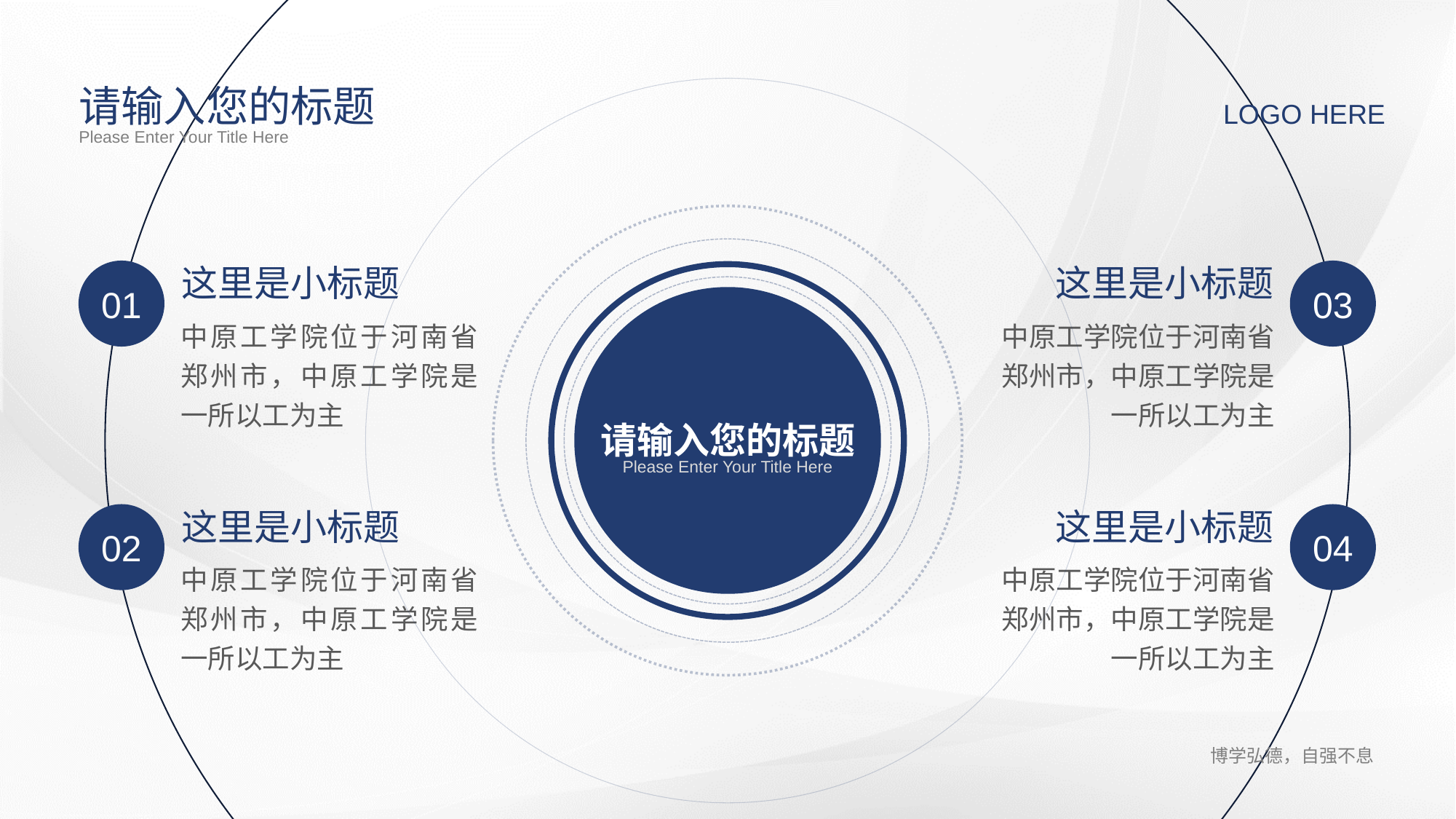

请输入您的标题
LOGO HERE
Please Enter Your Title Here

这里是小标题
03
01
这里是小标题

中原工学院位于河南省郑州市，中原工学院是一所以工为主
中原工学院位于河南省郑州市，中原工学院是一所以工为主
请输入您的标题
Please Enter Your Title Here
这里是小标题
这里是小标题
04
02
中原工学院位于河南省郑州市，中原工学院是一所以工为主
中原工学院位于河南省郑州市，中原工学院是一所以工为主
博学弘德，自强不息